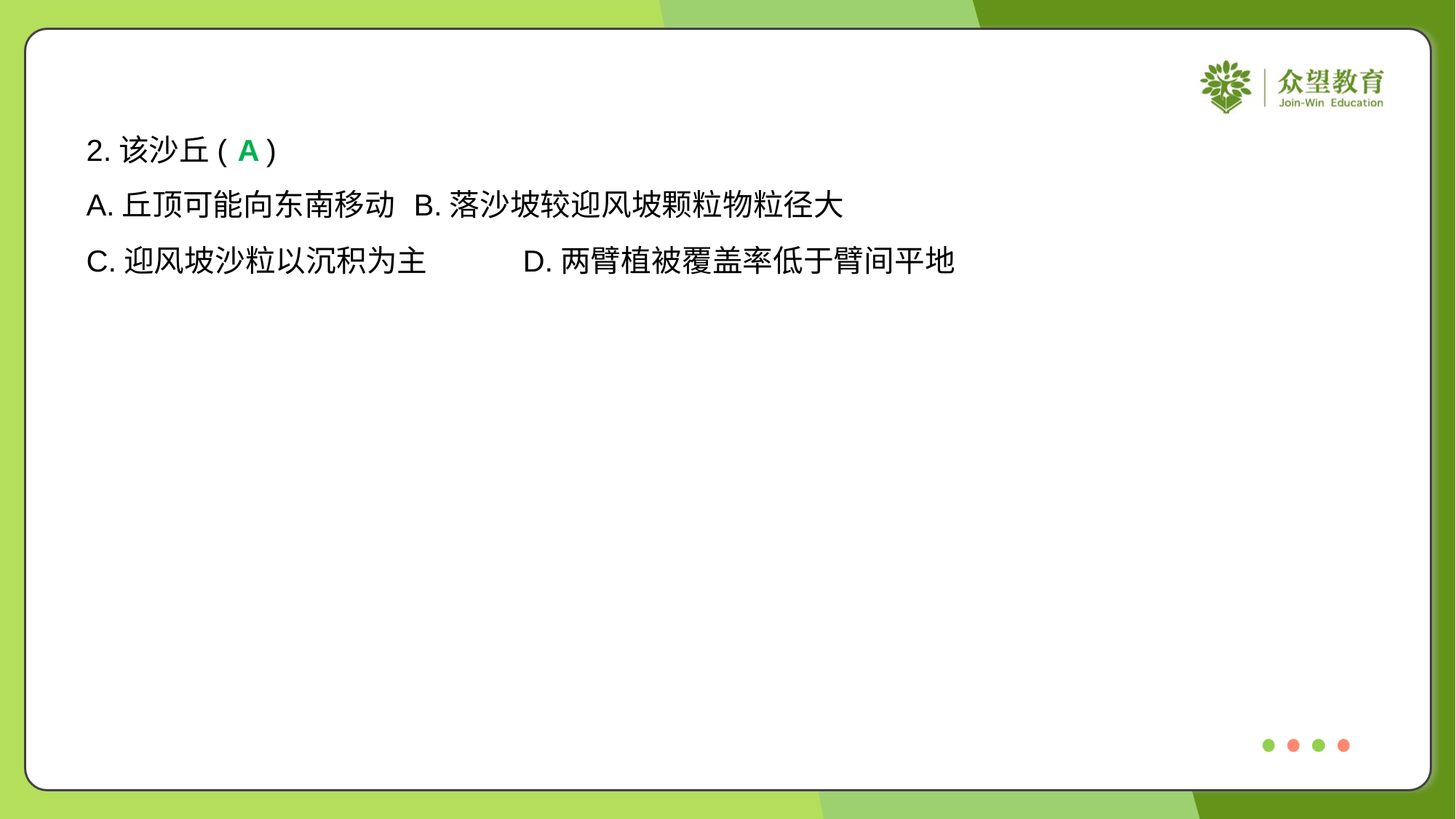

2.该沙丘(     )
A
A.丘顶可能向东南移动	B.落沙坡较迎风坡颗粒物粒径大
C.迎风坡沙粒以沉积为主	D.两臂植被覆盖率低于臂间平地